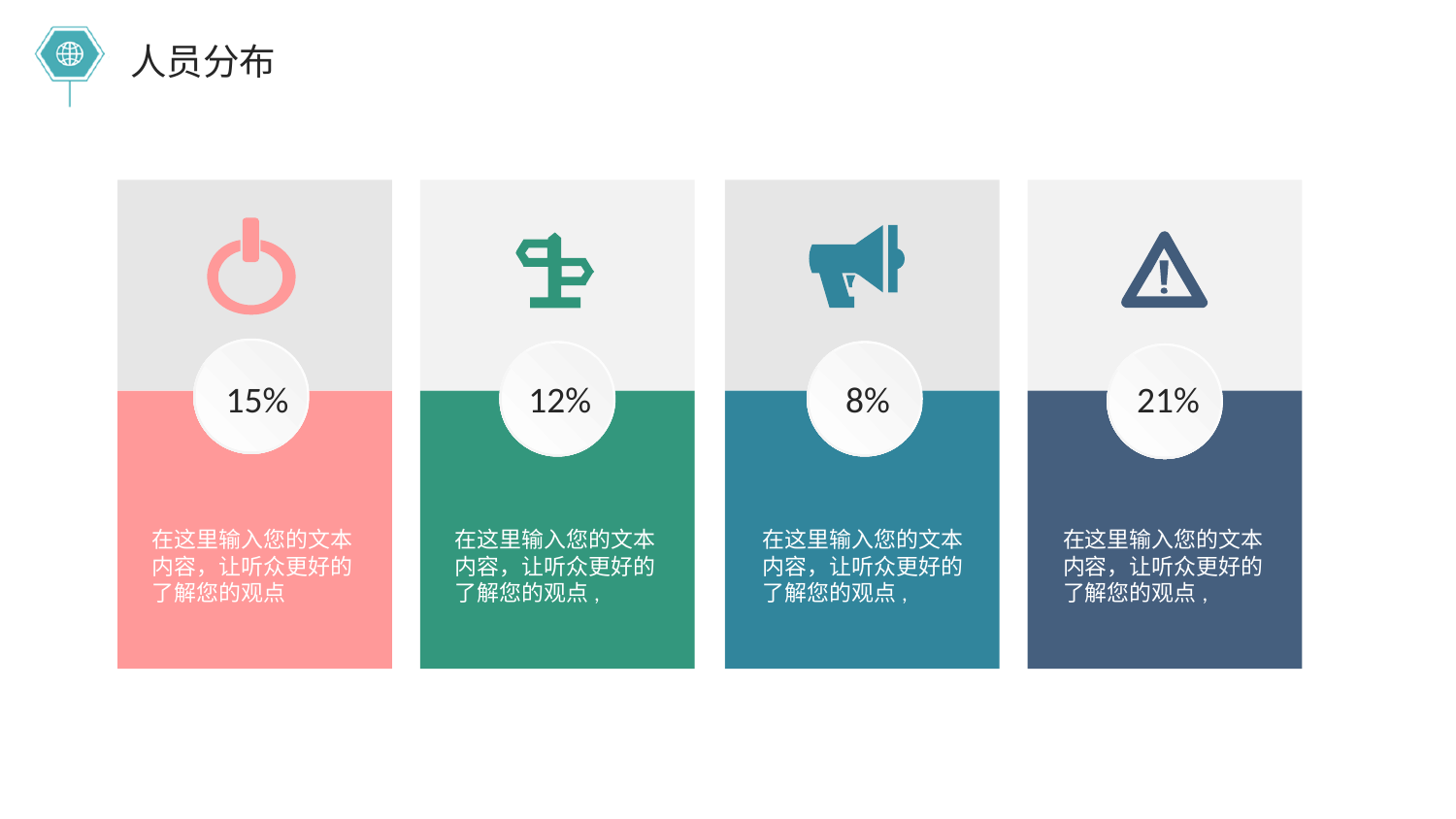

人员分布

15%
12%
8%
21%

在这里输入您的文本内容，让听众更好的了解您的观点
在这里输入您的文本内容，让听众更好的了解您的观点,
在这里输入您的文本内容，让听众更好的了解您的观点,
在这里输入您的文本内容，让听众更好的了解您的观点,